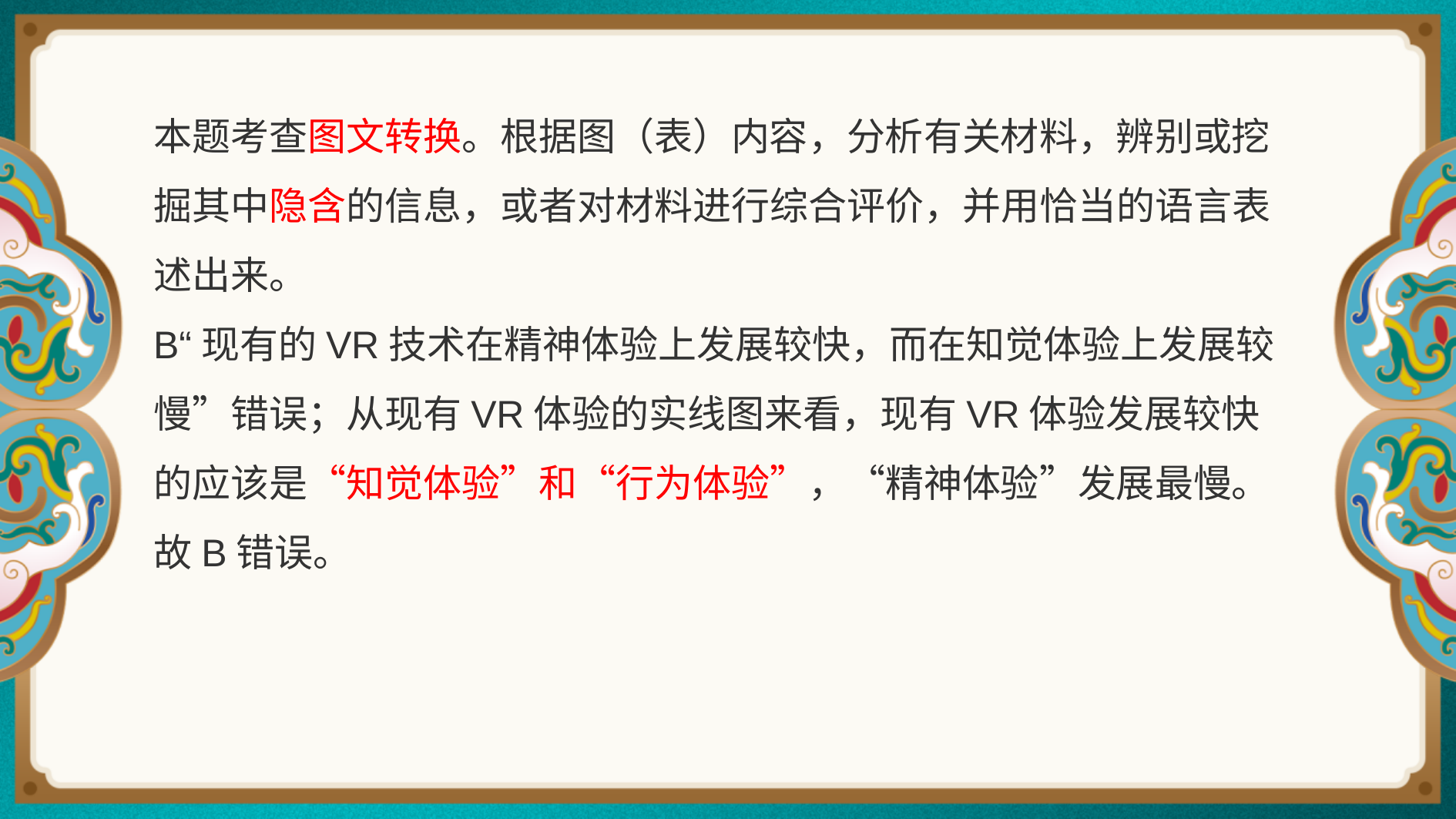

本题考查图文转换。根据图（表）内容，分析有关材料，辨别或挖掘其中隐含的信息，或者对材料进行综合评价，并用恰当的语言表述出来。
B“现有的VR技术在精神体验上发展较快，而在知觉体验上发展较慢”错误；从现有VR体验的实线图来看，现有VR体验发展较快的应该是“知觉体验”和“行为体验”，“精神体验”发展最慢。故B错误。